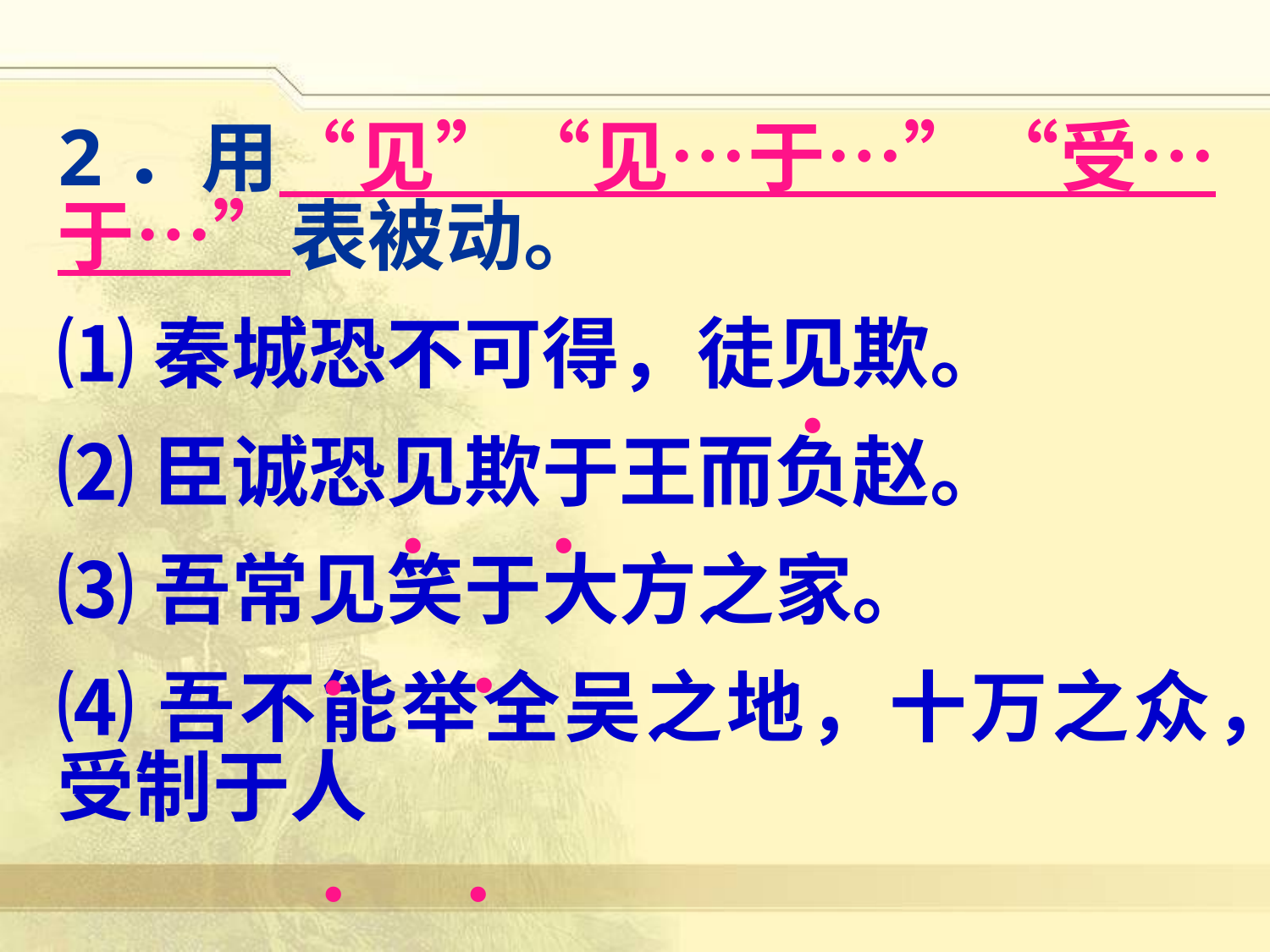

2．用“见”“见…于…”“受…于…”表被动。
⑴秦城恐不可得，徒见欺。
⑵臣诚恐见欺于王而负赵。
⑶吾常见笑于大方之家。
⑷吾不能举全吴之地，十万之众，受制于人
·
·
·
·
·
·
·